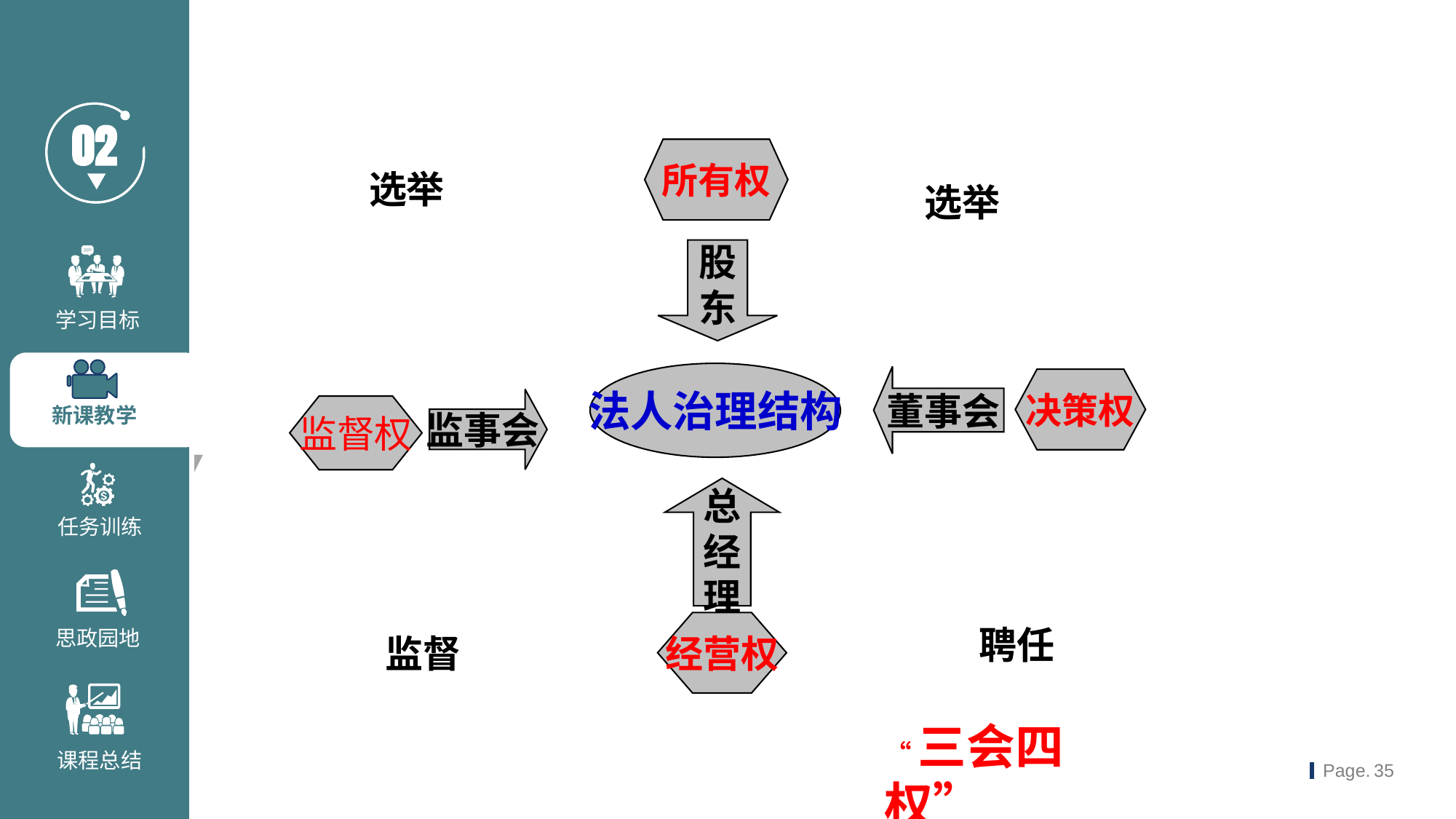

所有权
股
东

选举

选举
法人治理结构
董事会
决策权
监事会
监督权
总
经
理
经营权

聘任

监督
“三会四权”
35